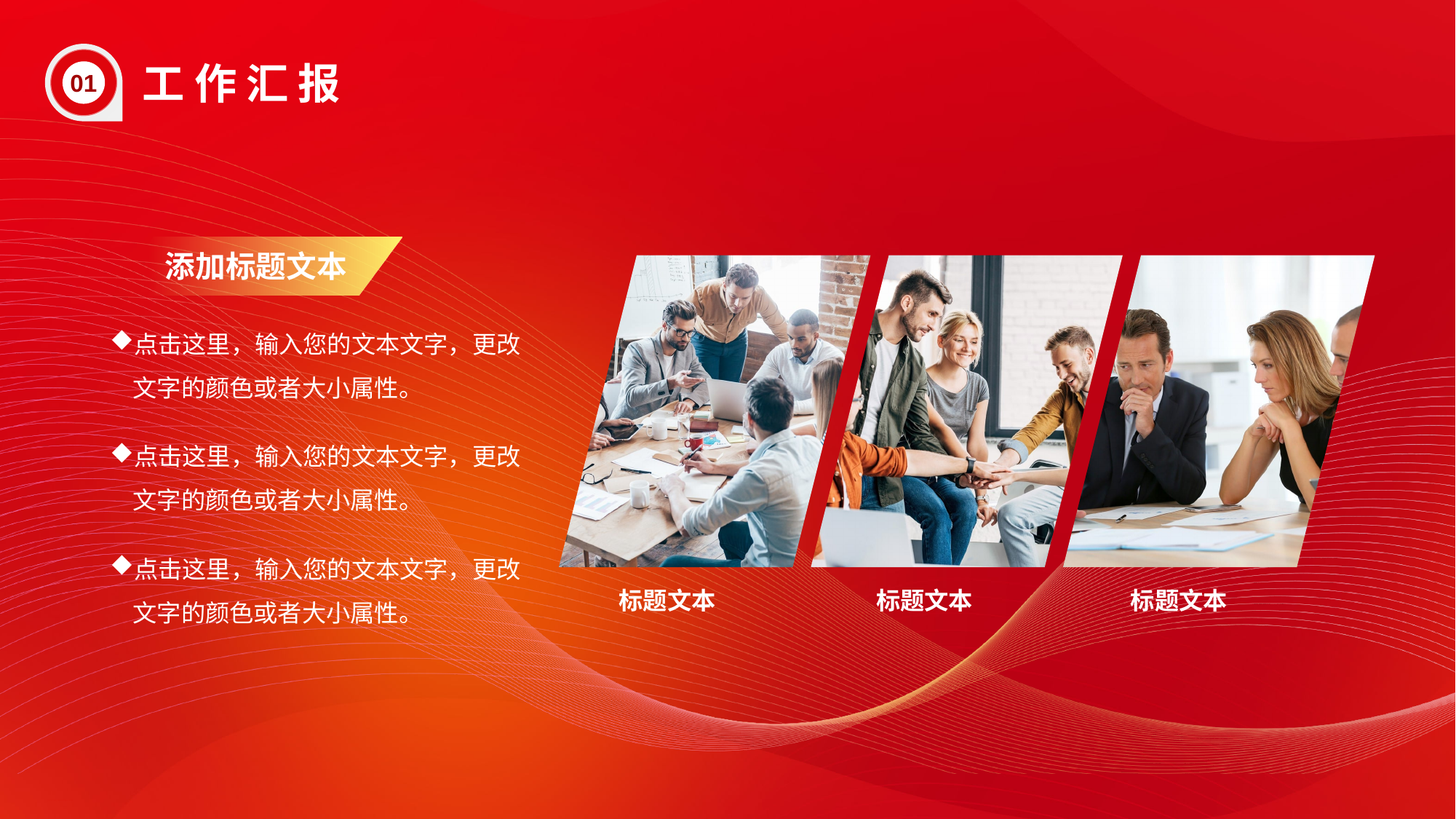

01
工 作 汇 报
添加标题文本

标题文本

标题文本

标题文本
点击这里，输入您的文本文字，更改文字的颜色或者大小属性。
点击这里，输入您的文本文字，更改文字的颜色或者大小属性。
点击这里，输入您的文本文字，更改文字的颜色或者大小属性。
节日PPT模板 http://www.1ppt.com/jieri/